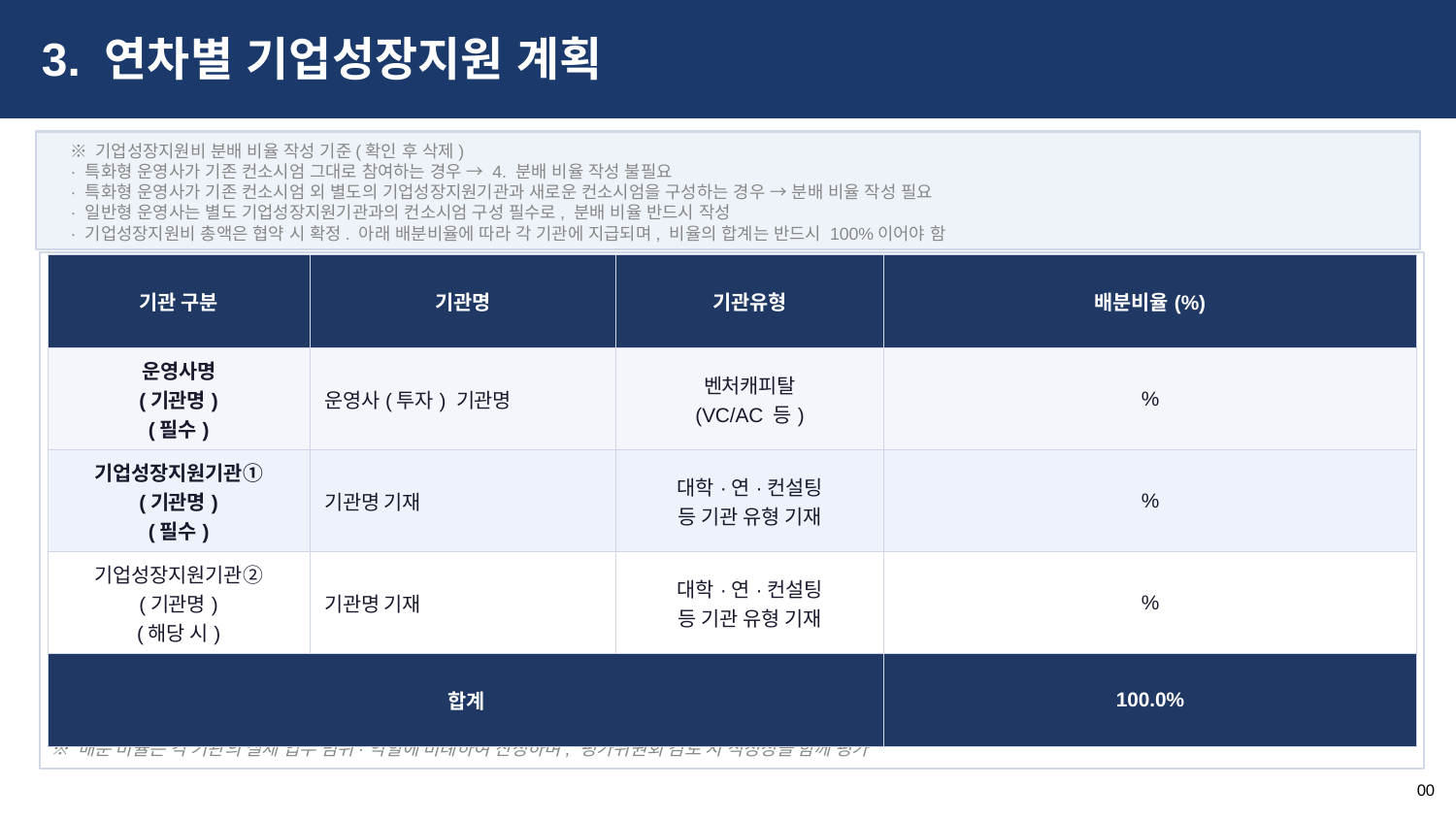

3. 연차별 기업성장지원 계획
※ 기업성장지원비 분배 비율 작성 기준(확인 후 삭제)
· 특화형 운영사가 기존 컨소시엄 그대로 참여하는 경우 → 4. 분배 비율 작성 불필요
· 특화형 운영사가 기존 컨소시엄 외 별도의 기업성장지원기관과 새로운 컨소시엄을 구성하는 경우 → 분배 비율 작성 필요
· 일반형 운영사는 별도 기업성장지원기관과의 컨소시엄 구성 필수로, 분배 비율 반드시 작성
· 기업성장지원비 총액은 협약 시 확정. 아래 배분비율에 따라 각 기관에 지급되며, 비율의 합계는 반드시 100%이어야 함

| 기관 구분 | 기관명 | 기관유형 | 배분비율(%) |
| --- | --- | --- | --- |
| 운영사명 (기관명) (필수) | 운영사(투자) 기관명 | 벤처캐피탈 (VC/AC 등) | % |
| 기업성장지원기관① (기관명) (필수) | 기관명 기재 | 대학·연·컨설팅 등 기관 유형 기재 | % |
| 기업성장지원기관② (기관명) (해당 시) | 기관명 기재 | 대학·연·컨설팅 등 기관 유형 기재 | % |
| 합계 |  |  | 100.0% |
※ 배분 비율은 각 기관의 실제 업무 범위·역할에 비례하여 산정하며, 평가위원회 검토 시 적정성을 함께 평가
00